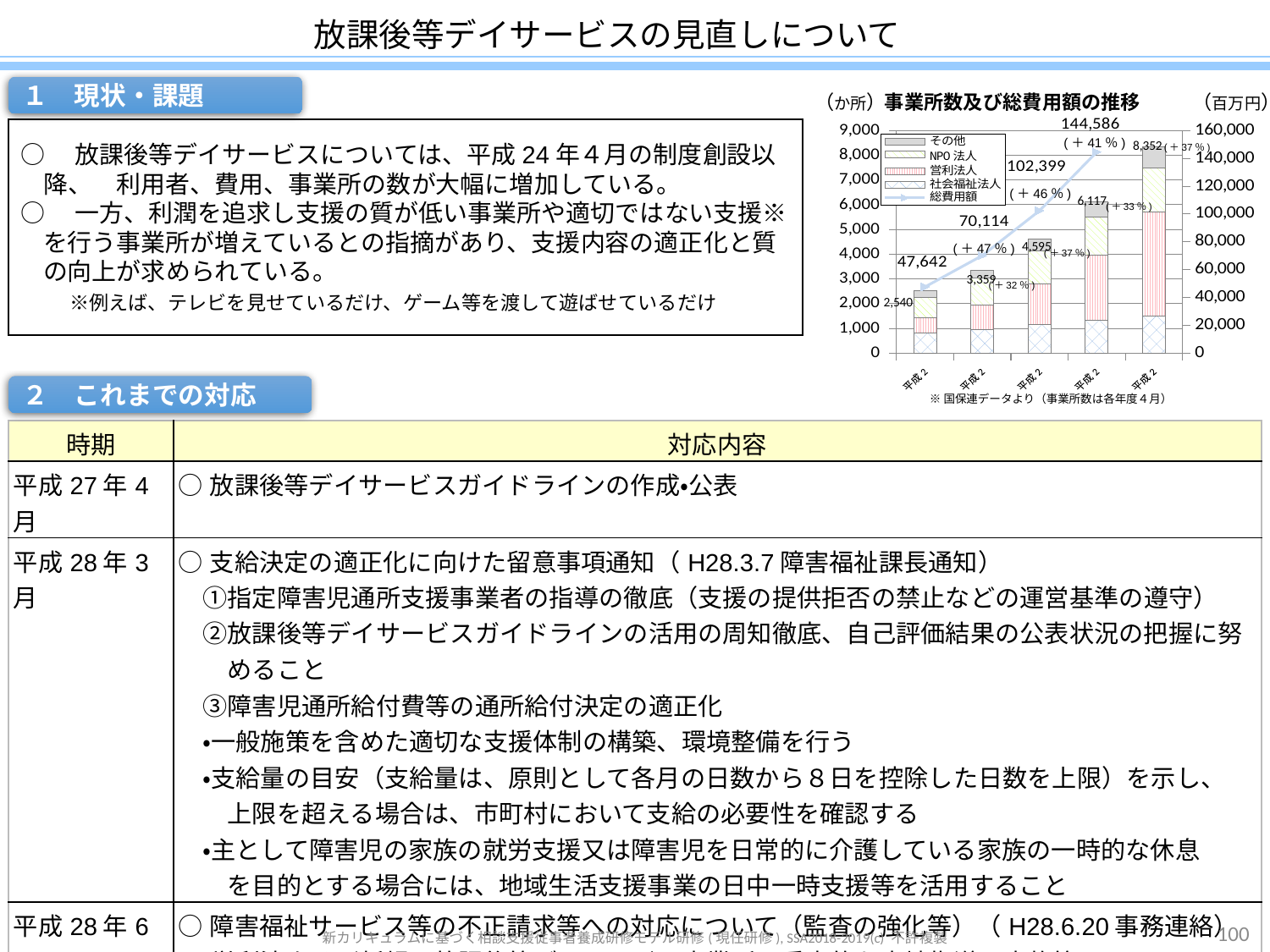

放課後等デイサービスの見直しについて
１　現状・課題
（か所）
事業所数及び総費用額の推移
（百万円）

### Chart

| Category | 社会福祉法人 | 営利法人 | NPO法人 | その他 | 総費用額 |
|---|---|---|---|---|---|
| 平成24年度 | 811.0 | 624.0 | 801.0 | 304.0 | 47642.206278000005 |
| 平成25年度 | 957.0 | 1000.0 | 1067.0 | 335.0 | 70113.54187699997 |
| 平成26年度 | 1148.0 | 1662.0 | 1339.0 | 446.0 | 102399.15145400004 |
| 平成27年度 | 1332.0 | 2645.0 | 1534.0 | 606.0 | 144585.69384 |
| 平成28年度 | 1510.0 | 4187.0 | 1802.0 | 853.0 | None |
○　放課後等デイサービスについては、平成24年４月の制度創設以降、　利用者、費用、事業所の数が大幅に増加している。
○　一方、利潤を追求し支援の質が低い事業所や適切ではない支援※を行う事業所が増えているとの指摘があり、支援内容の適正化と質の向上が求められている。
　　※例えば、テレビを見せているだけ、ゲーム等を渡して遊ばせているだけ
(＋41％)
8,352
(＋37％)
(＋46％)
6,117
(＋33％)
(＋47％)
4,595
(＋37％)
3,359
(＋32％)
2,540
２　これまでの対応
※国保連データより（事業所数は各年度４月）
| 時期 | 対応内容 |
| --- | --- |
| 平成27年4月 | ○放課後等デイサービスガイドラインの作成・公表 |
| 平成28年3月 | ○支給決定の適正化に向けた留意事項通知（H28.3.7障害福祉課長通知） 　①指定障害児通所支援事業者の指導の徹底（支援の提供拒否の禁止などの運営基準の遵守） 　②放課後等デイサービスガイドラインの活用の周知徹底、自己評価結果の公表状況の把握に努 　　めること 　③障害児通所給付費等の通所給付決定の適正化 　・一般施策を含めた適切な支援体制の構築、環境整備を行う 　・支給量の目安（支給量は、原則として各月の日数から８日を控除した日数を上限）を示し、 　　上限を超える場合は、市町村において支給の必要性を確認する 　・主として障害児の家族の就労支援又は障害児を日常的に介護している家族の一時的な休息 　　を目的とする場合には、地域生活支援事業の日中一時支援等を活用すること |
| 平成28年6月 | ○障害福祉サービス等の不正請求等への対応について（監査の強化等）（H28.6.20事務連絡） 　・営利法人及び新規の放課後等デイサービス事業所の重点的な実地指導の実施等 　・放課後等デイサービスの指導監査の実施状況等について、当面の間、四半期ごとに厚生労 　　働省に報告する |
100
新カリキュラムに基づく相談支援従事者養成研修モデル研修(現任研修), SSA2018-2019(c) 不許複製